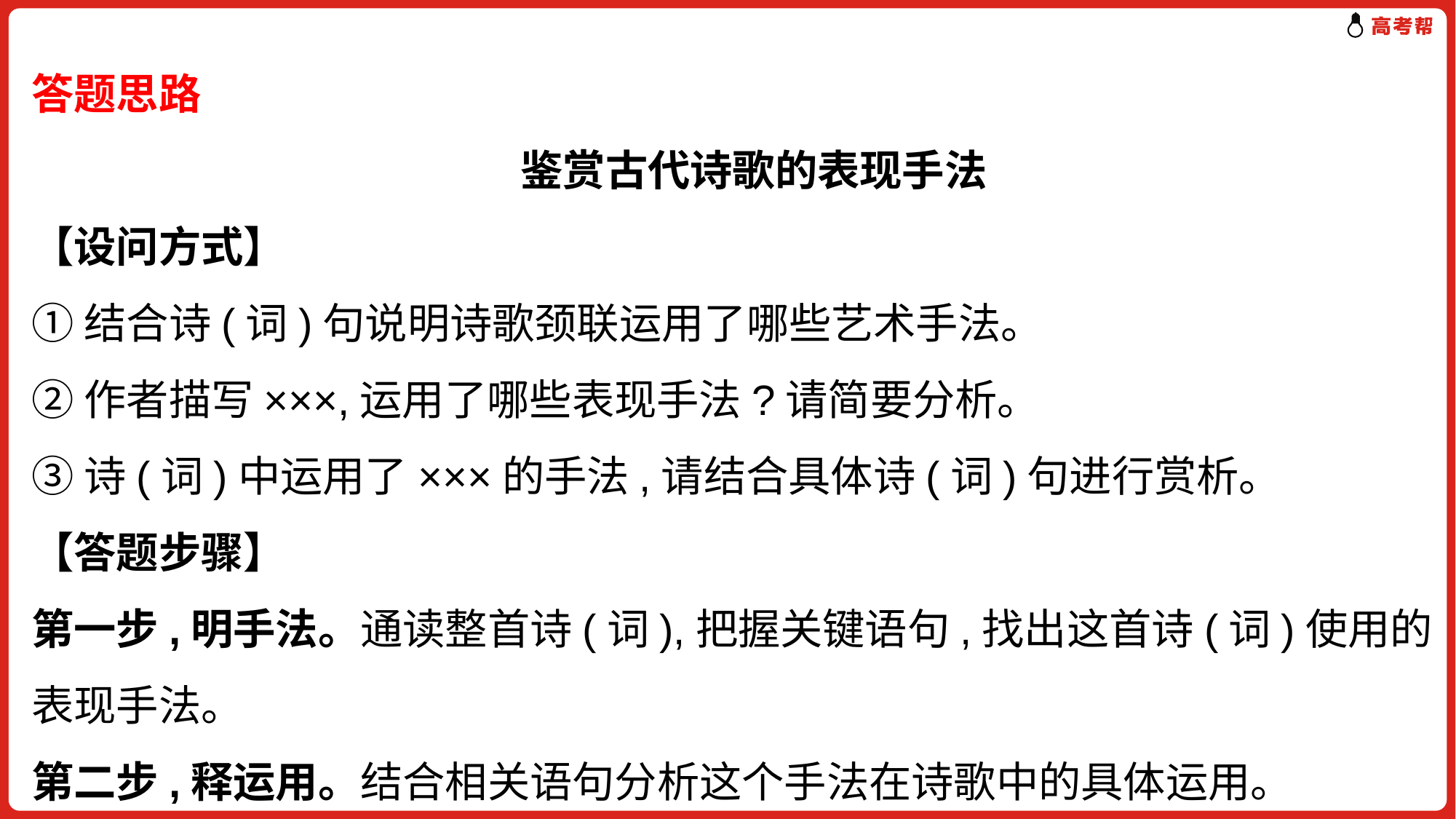

答题思路
　鉴赏古代诗歌的表现手法
【设问方式】
①结合诗(词)句说明诗歌颈联运用了哪些艺术手法。
②作者描写×××,运用了哪些表现手法?请简要分析。
③诗(词)中运用了×××的手法,请结合具体诗(词)句进行赏析。
【答题步骤】
第一步,明手法。通读整首诗(词),把握关键语句,找出这首诗(词)使用的表现手法。
第二步,释运用。结合相关语句分析这个手法在诗歌中的具体运用。